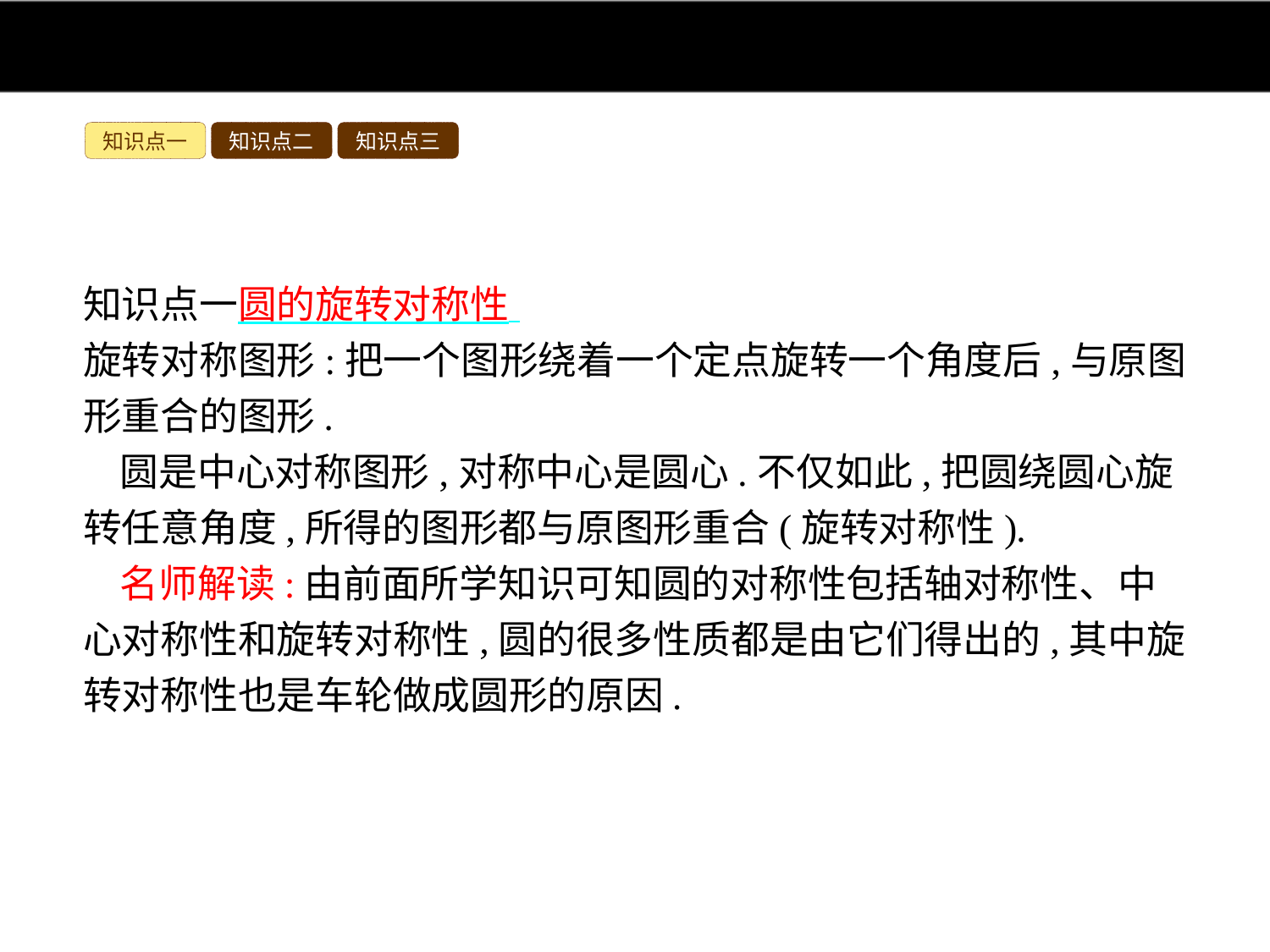

知识点一
知识点二
知识点三
知识点一圆的旋转对称性
旋转对称图形:把一个图形绕着一个定点旋转一个角度后,与原图形重合的图形.
圆是中心对称图形,对称中心是圆心.不仅如此,把圆绕圆心旋转任意角度,所得的图形都与原图形重合(旋转对称性).
名师解读:由前面所学知识可知圆的对称性包括轴对称性、中心对称性和旋转对称性,圆的很多性质都是由它们得出的,其中旋转对称性也是车轮做成圆形的原因.